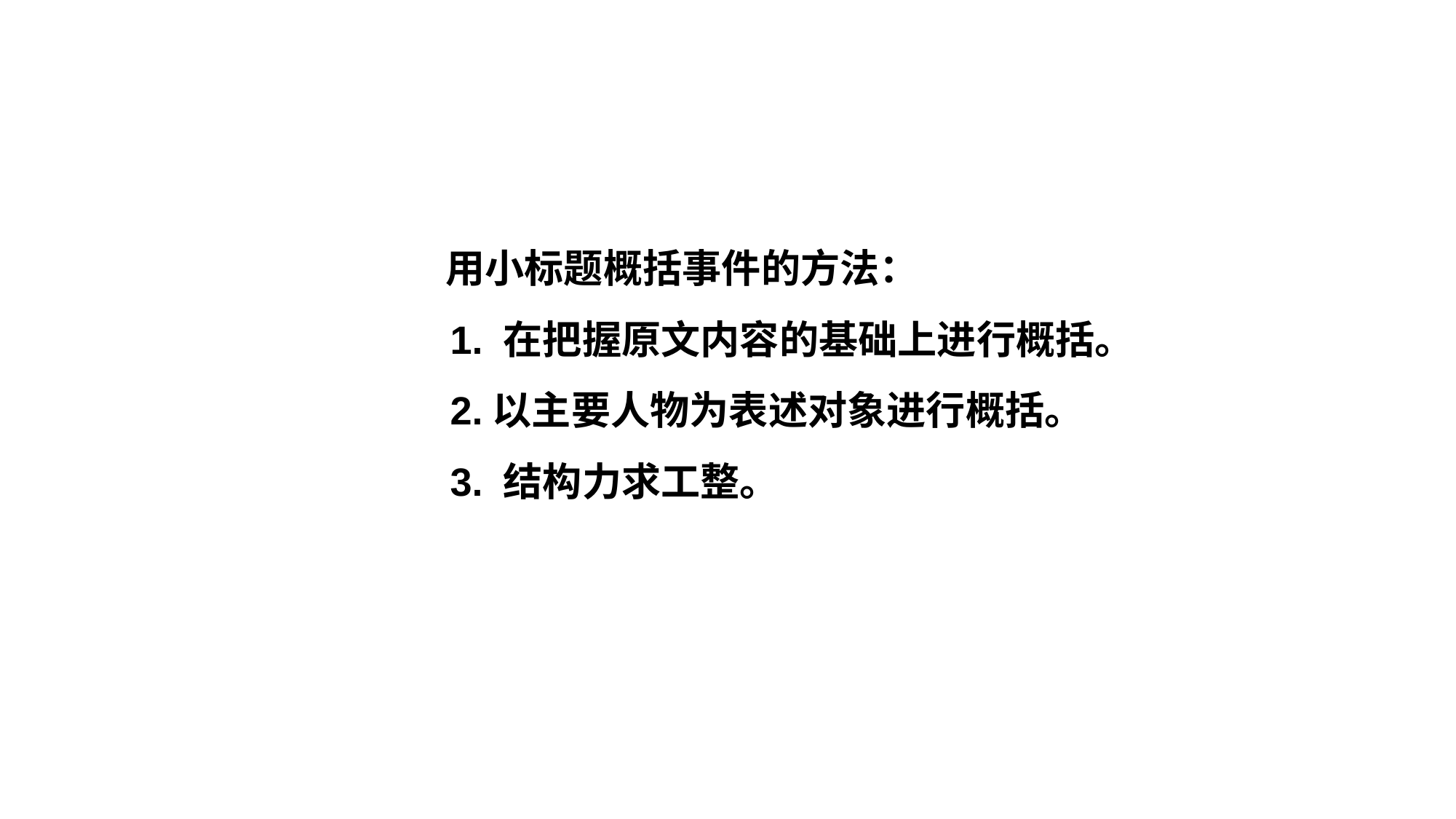

用小标题概括事件的方法：
       1. 在把握原文内容的基础上进行概括。
       2.以主要人物为表述对象进行概括。
       3. 结构力求工整。